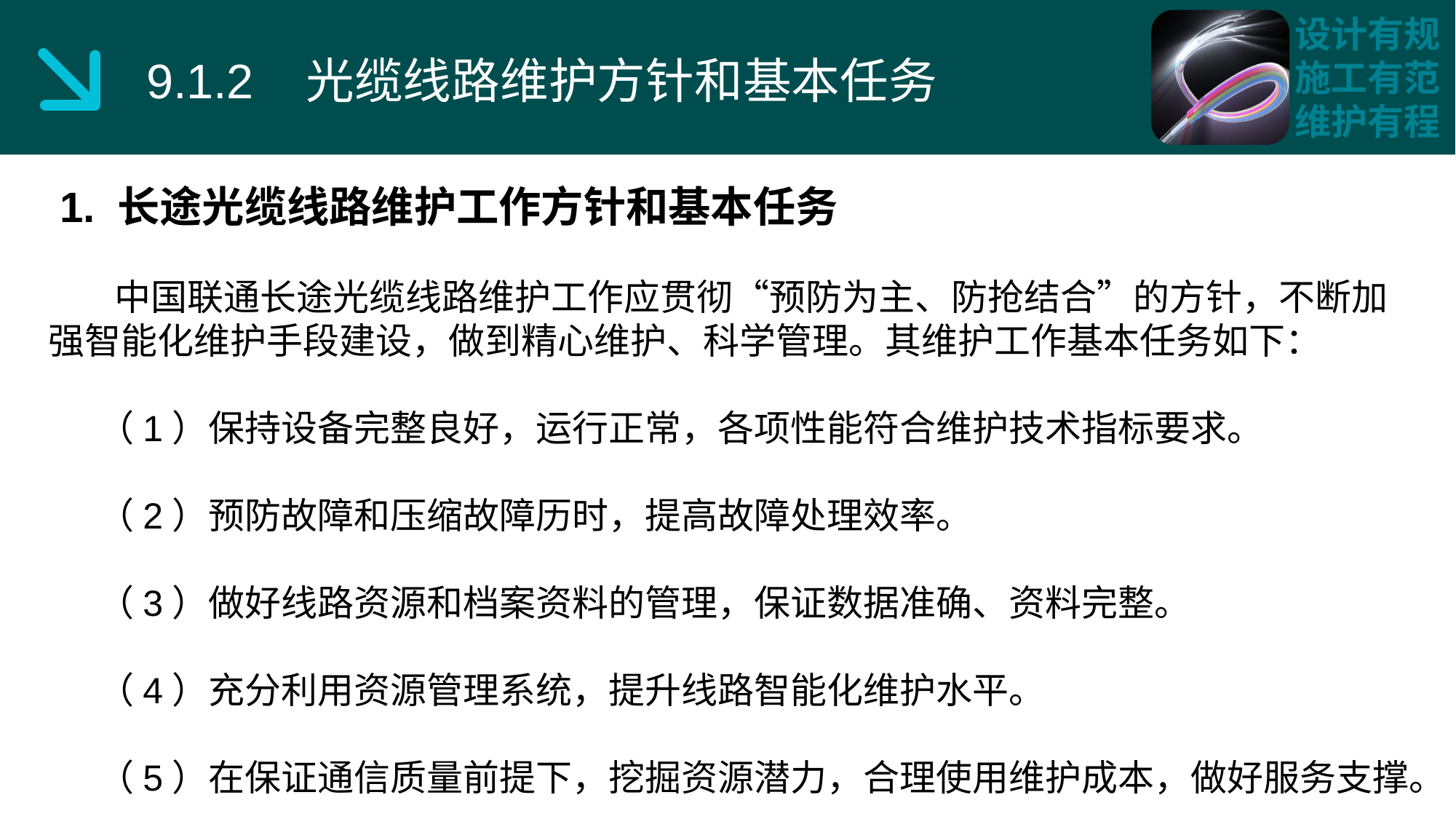

9.1.2   光缆线路维护方针和基本任务

 1. 长途光缆线路维护工作方针和基本任务

       中国联通长途光缆线路维护工作应贯彻“预防为主、防抢结合”的方针，不断加强智能化维护手段建设，做到精心维护、科学管理。其维护工作基本任务如下：

     （1）保持设备完整良好，运行正常，各项性能符合维护技术指标要求。

     （2）预防故障和压缩故障历时，提高故障处理效率。

     （3）做好线路资源和档案资料的管理，保证数据准确、资料完整。

     （4）充分利用资源管理系统，提升线路智能化维护水平。

     （5）在保证通信质量前提下，挖掘资源潜力，合理使用维护成本，做好服务支撑。